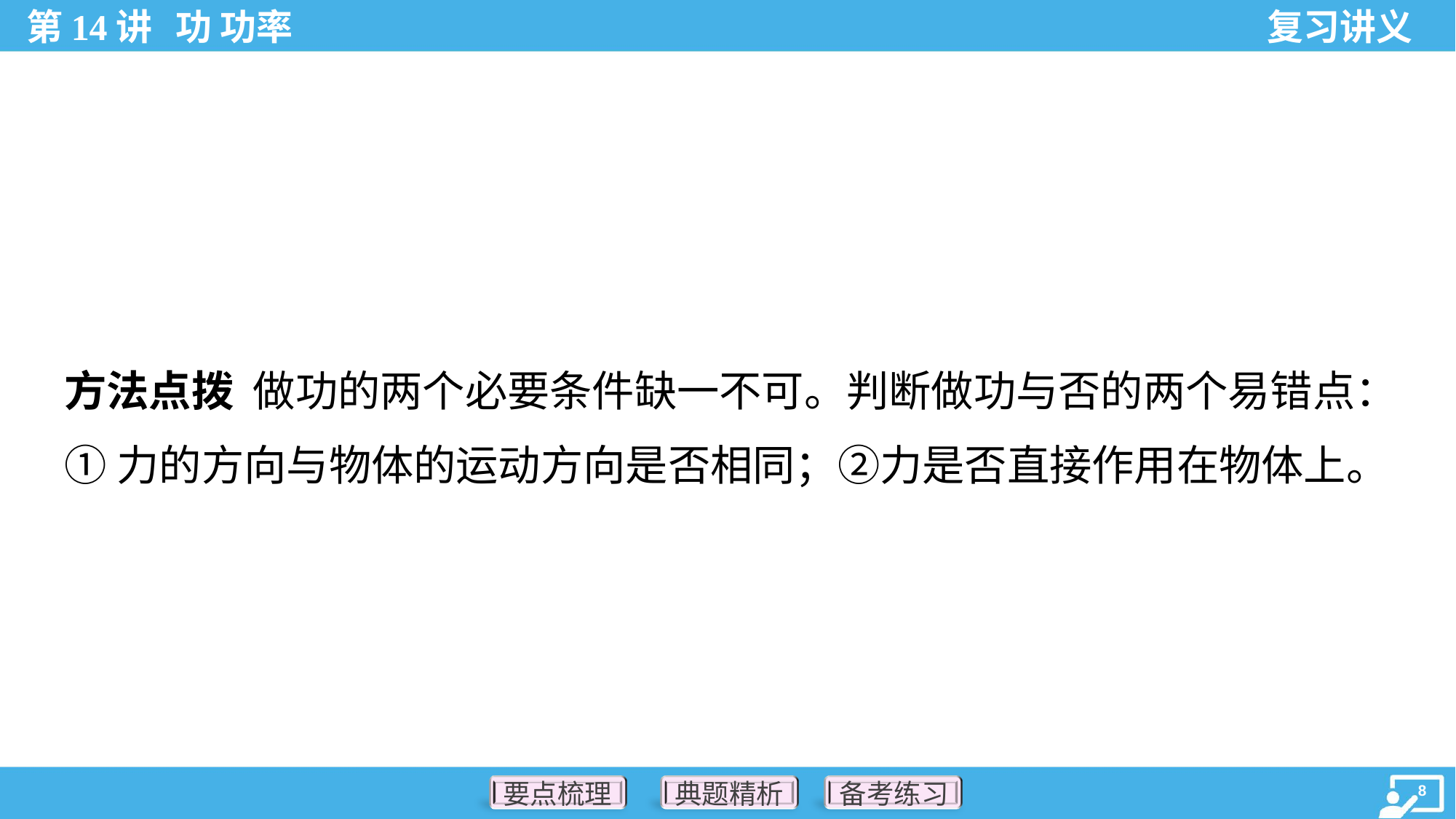

方法点拨  做功的两个必要条件缺一不可。判断做功与否的两个易错点：
①力的方向与物体的运动方向是否相同；②力是否直接作用在物体上。